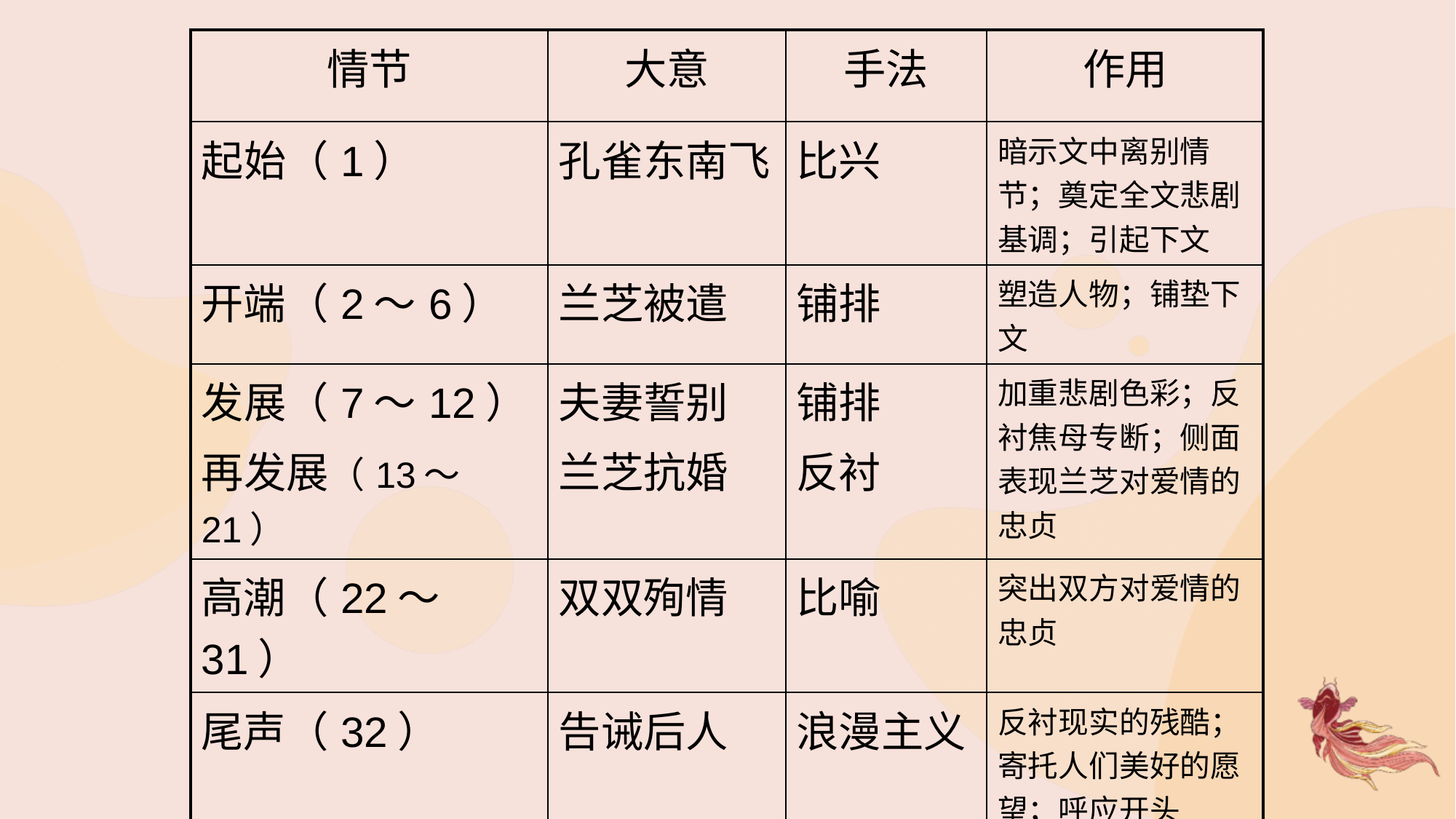

| 情节 | 大意 | 手法 | 作用 |
| --- | --- | --- | --- |
| 起始（1） | 孔雀东南飞 | 比兴 | 暗示文中离别情节；奠定全文悲剧基调；引起下文 |
| 开端（2～6） | 兰芝被遣 | 铺排 | 塑造人物；铺垫下文 |
| 发展（7～12） 再发展（13～21） | 夫妻誓别 兰芝抗婚 | 铺排 反衬 | 加重悲剧色彩；反衬焦母专断；侧面表现兰芝对爱情的忠贞 |
| 高潮（22～31） | 双双殉情 | 比喻 | 突出双方对爱情的忠贞 |
| 尾声（32） | 告诫后人 | 浪漫主义 | 反衬现实的残酷；寄托人们美好的愿望；呼应开头 |